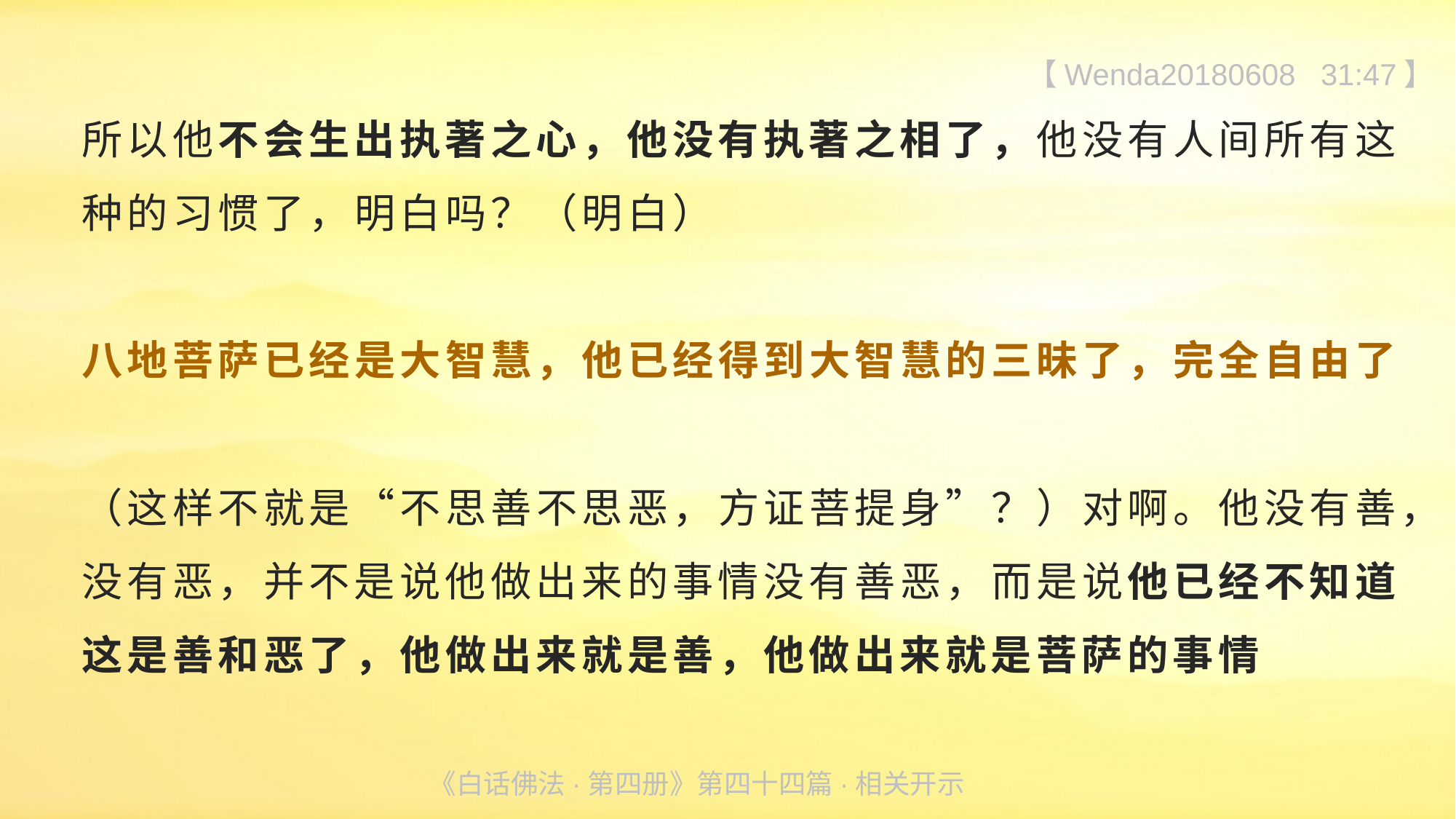

【Wenda20180608   31:47】
所以他不会生出执著之心，他没有执著之相了，他没有人间所有这种的习惯了，明白吗？（明白）

八地菩萨已经是大智慧，他已经得到大智慧的三昧了，完全自由了

（这样不就是“不思善不思恶，方证菩提身”？）对啊。他没有善，没有恶，并不是说他做出来的事情没有善恶，而是说他已经不知道这是善和恶了，他做出来就是善，他做出来就是菩萨的事情

《白话佛法·第四册》第四十四篇·相关开示